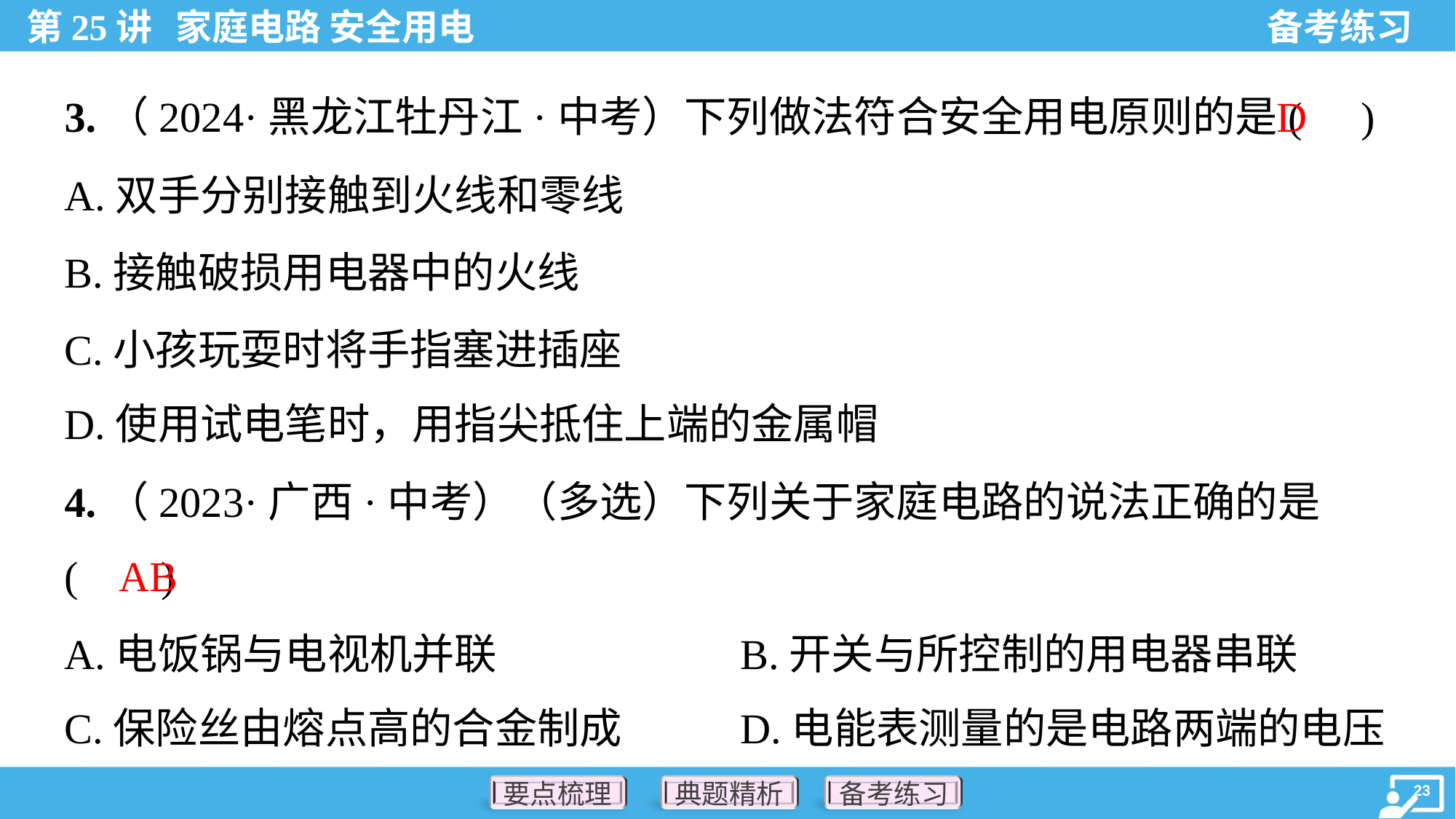

D
3.（2024·黑龙江牡丹江·中考）下列做法符合安全用电原则的是(     )
A.双手分别接触到火线和零线
B.接触破损用电器中的火线
C.小孩玩耍时将手指塞进插座
D.使用试电笔时，用指尖抵住上端的金属帽
4.（2023·广西·中考）（多选）下列关于家庭电路的说法正确的是
(       )
AB
A.电饭锅与电视机并联	B.开关与所控制的用电器串联
C.保险丝由熔点高的合金制成	D.电能表测量的是电路两端的电压